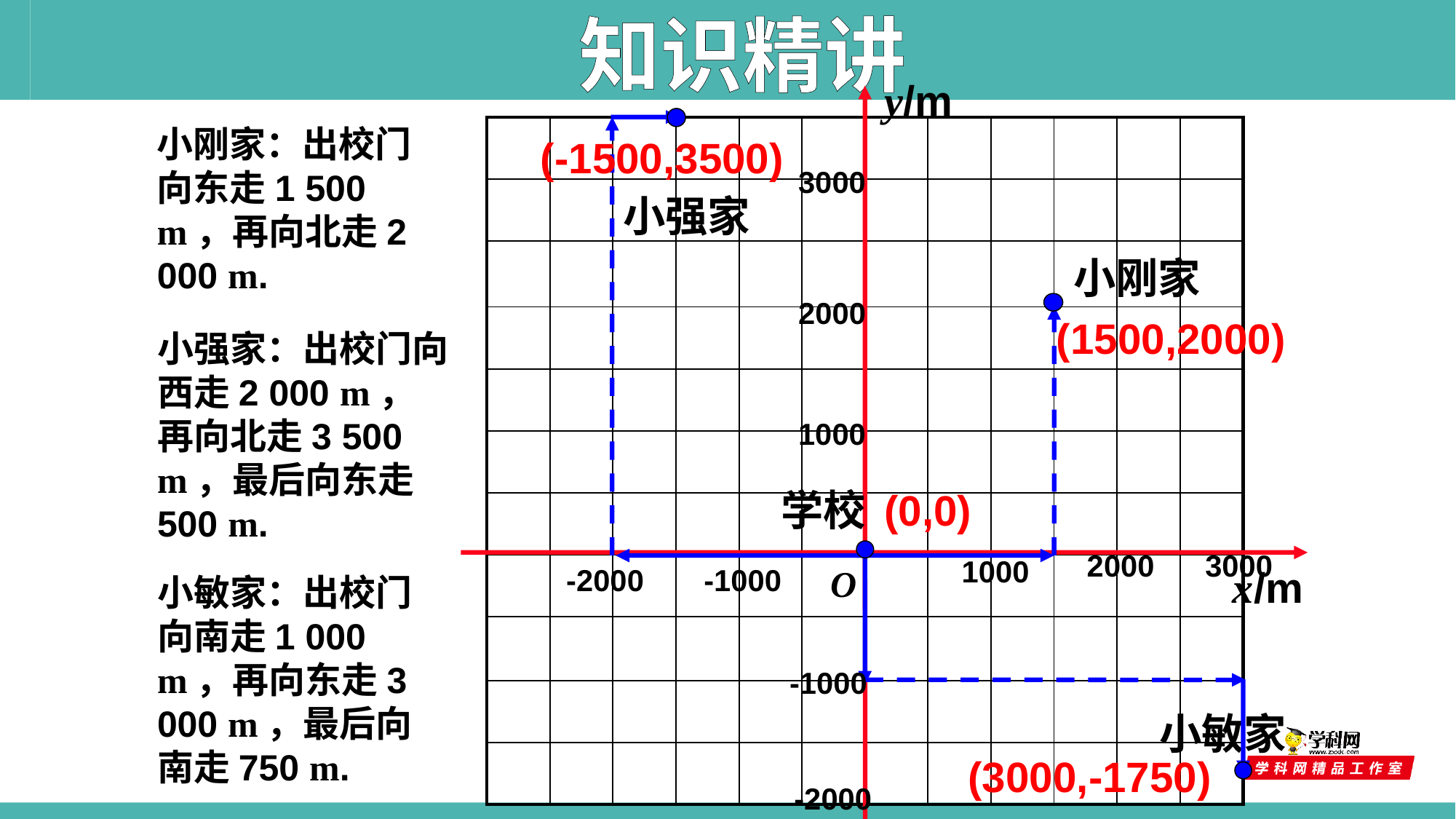

知识精讲

y/m

小刚家：出校门向东走1 500 m，再向北走2 000 m.
|  |  |  |  |  |  |  |  |  |  |  |  |
| --- | --- | --- | --- | --- | --- | --- | --- | --- | --- | --- | --- |
|  |  |  |  |  |  |  |  |  |  |  |  |
|  |  |  |  |  |  |  |  |  |  |  |  |
|  |  |  |  |  |  |  |  |  |  |  |  |
|  |  |  |  |  |  |  |  |  |  |  |  |
|  |  |  |  |  |  |  |  |  |  |  |  |
|  |  |  |  |  |  |  |  |  |  |  |  |
|  |  |  |  |  |  |  |  |  |  |  |  |
|  |  |  |  |  |  |  |  |  |  |  |  |
|  |  |  |  |  |  |  |  |  |  |  |  |
|  |  |  |  |  |  |  |  |  |  |  |  |

(-1500,3500)
 3000
小强家
小刚家
 2000

(1500,2000)
小强家：出校门向西走2 000 m，再向北走3 500 m，最后向东走500 m.
 1000
学校
(0,0)
2000
 3000

1000

-2000

-1000

O
x/m
小敏家：出校门向南走1 000 m，再向东走3 000 m，最后向南走750 m.
 -1000

小敏家
  (3000,-1750)

-2000